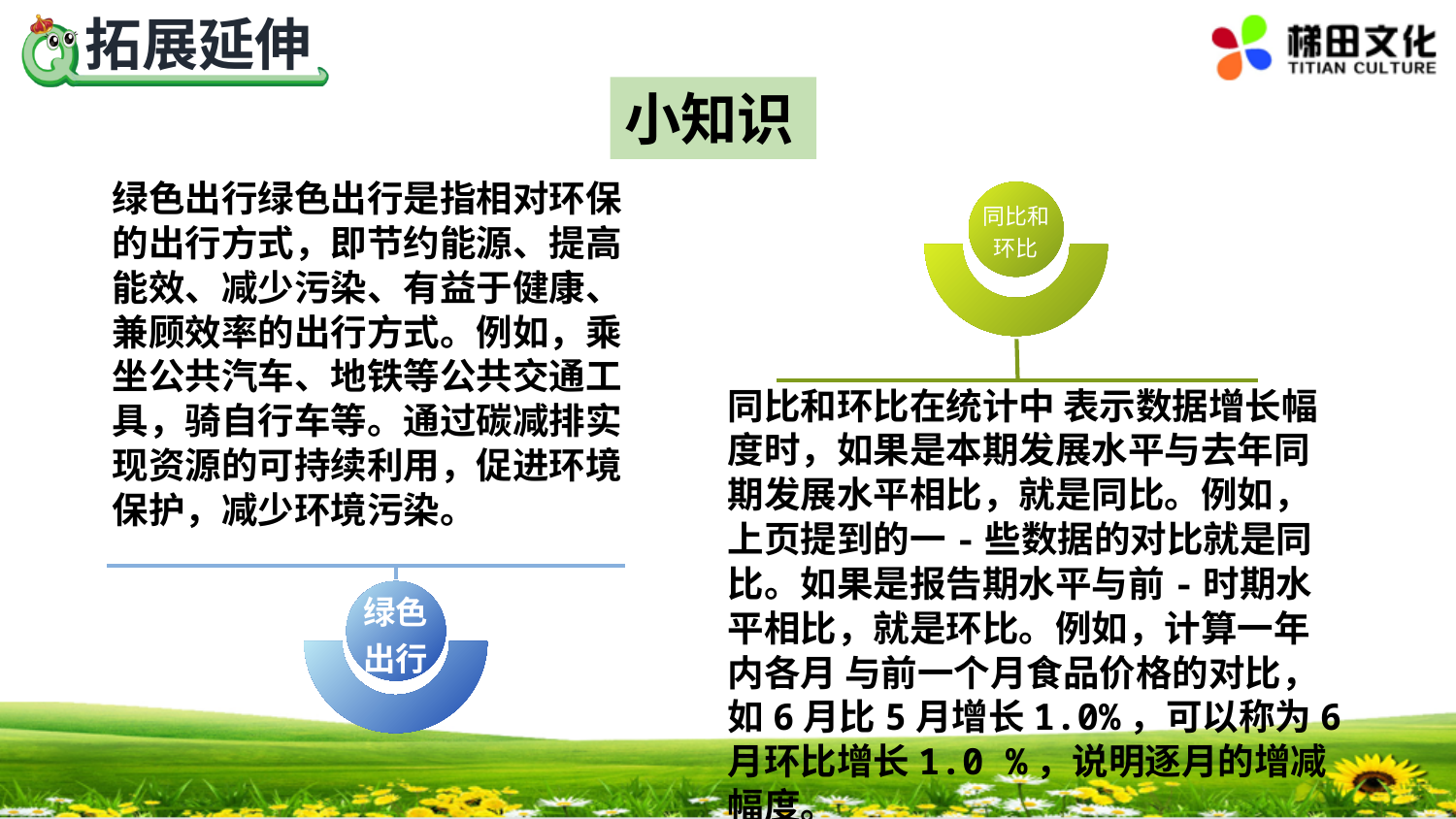

小知识
绿色出行绿色出行是指相对环保的出行方式，即节约能源、提高能效、减少污染、有益于健康、兼顾效率的出行方式。例如，乘坐公共汽车、地铁等公共交通工具，骑自行车等。通过碳减排实现资源的可持续利用，促进环境保护，减少环境污染。
绿色出行

同比和环比

同比和环比在统计中 表示数据增长幅度时，如果是本期发展水平与去年同期发展水平相比，就是同比。例如，上页提到的一-些数据的对比就是同比。如果是报告期水平与前-时期水平相比，就是环比。例如，计算一年内各月 与前一个月食品价格的对比，如6月比5月增长1.0%，可以称为6月环比增长1.0 %，说明逐月的增减幅度。